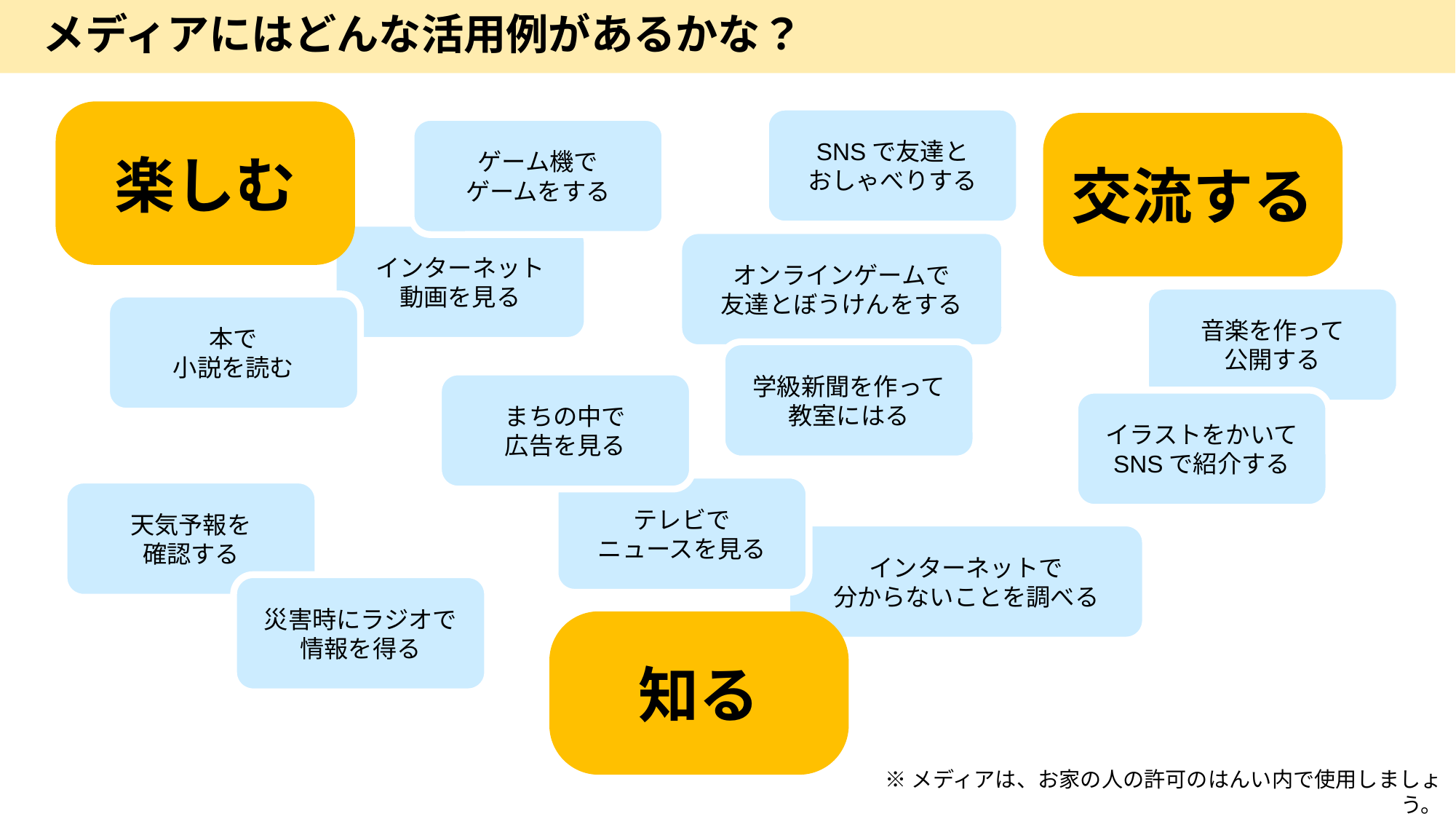

メディアにはどんな活用例があるかな？
楽しむ
SNSで友達と
おしゃべりする
交流する
ゲーム機で
ゲームをする
インターネット
動画を見る
オンラインゲームで
友達とぼうけんをする
音楽を作って
公開する
本で
小説を読む
学級新聞を作って
教室にはる
まちの中で
広告を見る
イラストをかいて
SNSで紹介する
テレビで
ニュースを見る
天気予報を
確認する
インターネットで
分からないことを調べる
災害時にラジオで
情報を得る
知る
※メディアは、お家の人の許可のはんい内で使用しましょう。